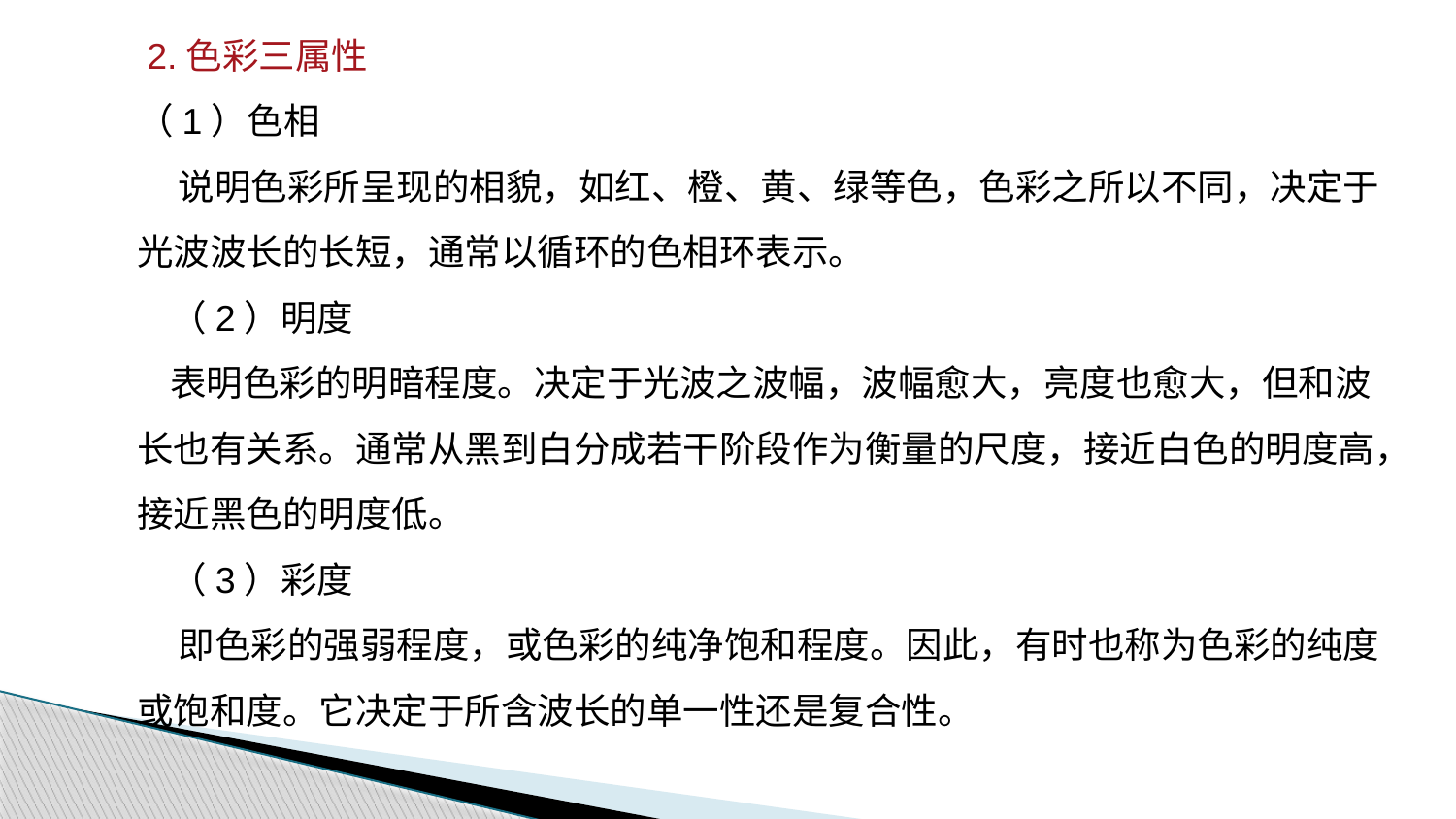

2.色彩三属性
（1）色相
    说明色彩所呈现的相貌，如红、橙、黄、绿等色，色彩之所以不同，决定于光波波长的长短，通常以循环的色相环表示。
   （2）明度
   表明色彩的明暗程度。决定于光波之波幅，波幅愈大，亮度也愈大，但和波长也有关系。通常从黑到白分成若干阶段作为衡量的尺度，接近白色的明度高，接近黑色的明度低。
   （3）彩度
    即色彩的强弱程度，或色彩的纯净饱和程度。因此，有时也称为色彩的纯度或饱和度。它决定于所含波长的单一性还是复合性。